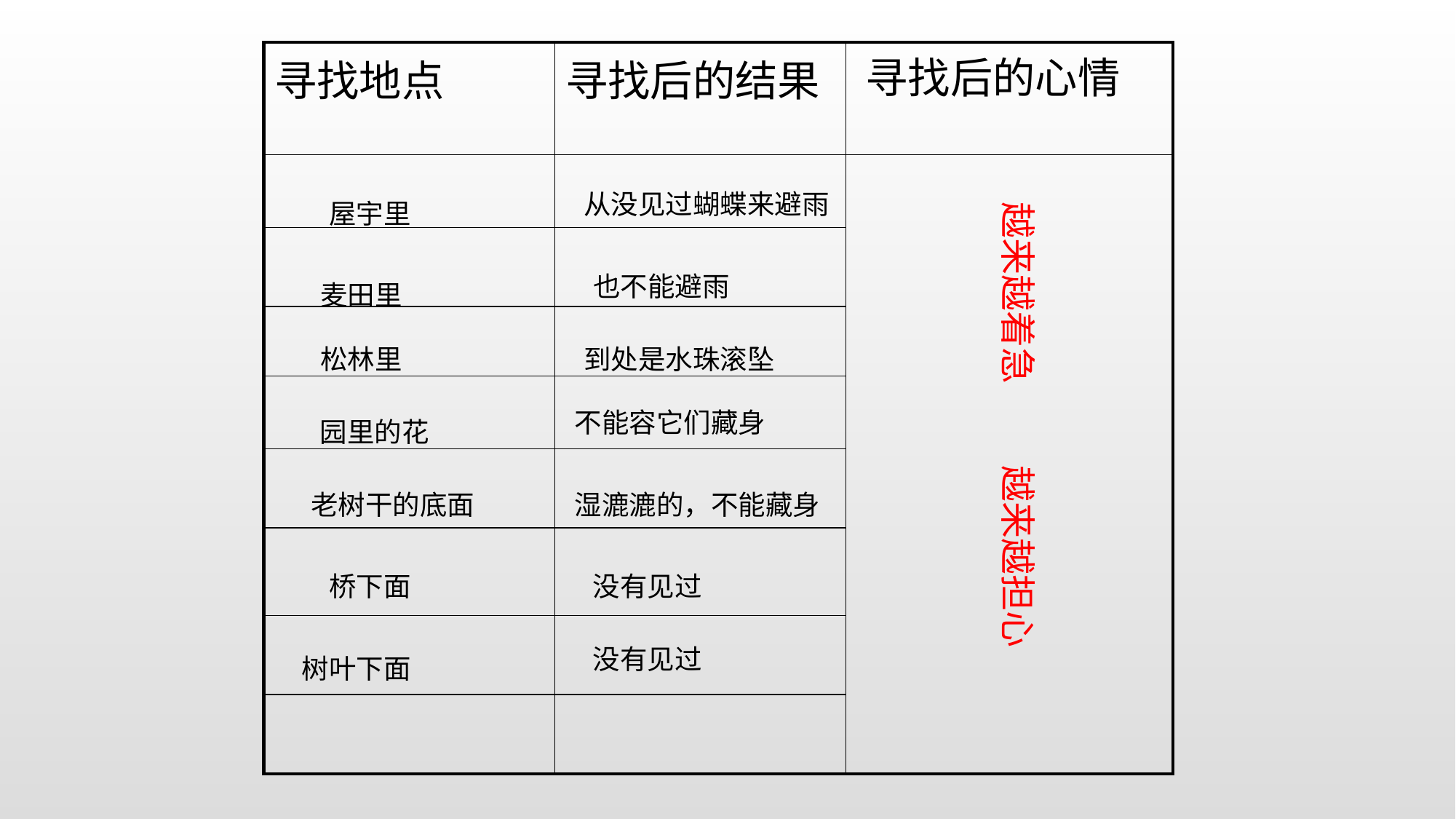

| 寻找地点 | 寻找后的结果 |  |
| --- | --- | --- |
|  |  |  |
|  |  |  |
|  |  |  |
|  |  |  |
|  |  |  |
|  |  |  |
|  |  |  |
|  |  |  |
寻找后的心情

从没见过蝴蝶来避雨
越来越着急          越来越担心
屋宇里

也不能避雨
麦田里
松林里
到处是水珠滚坠

不能容它们藏身
园里的花
老树干的底面
湿漉漉的，不能藏身
桥下面
没有见过
没有见过
树叶下面